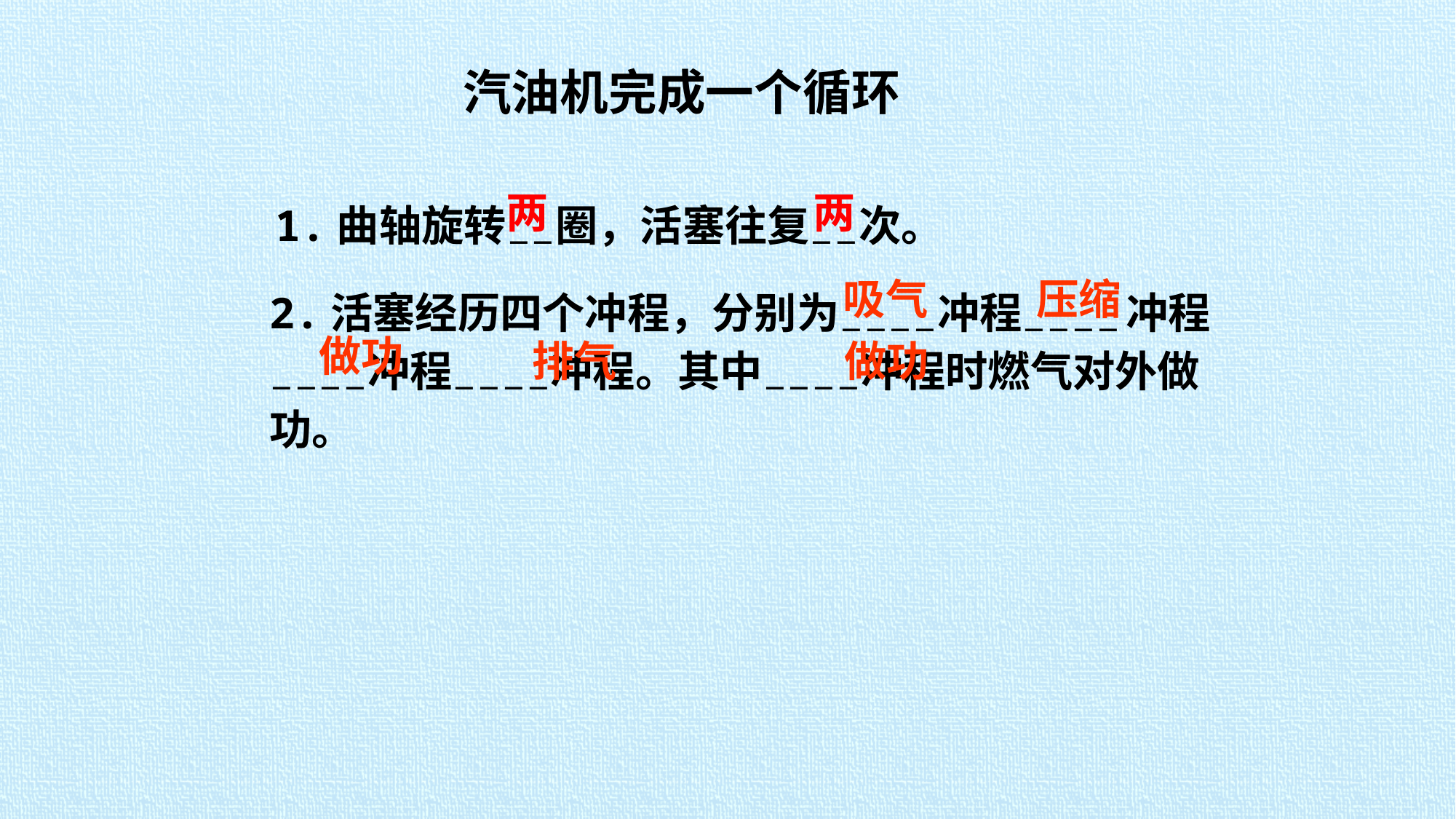

# 汽油机完成一个循环
两
两
1.曲轴旋转－－圈，活塞往复－－次。
压缩
吸气
2.活塞经历四个冲程，分别为－－－－冲程－－－－ 冲程－－－－冲程－－－－冲程。其中－－－－冲程时燃气对外做功。
做功
排气
做功